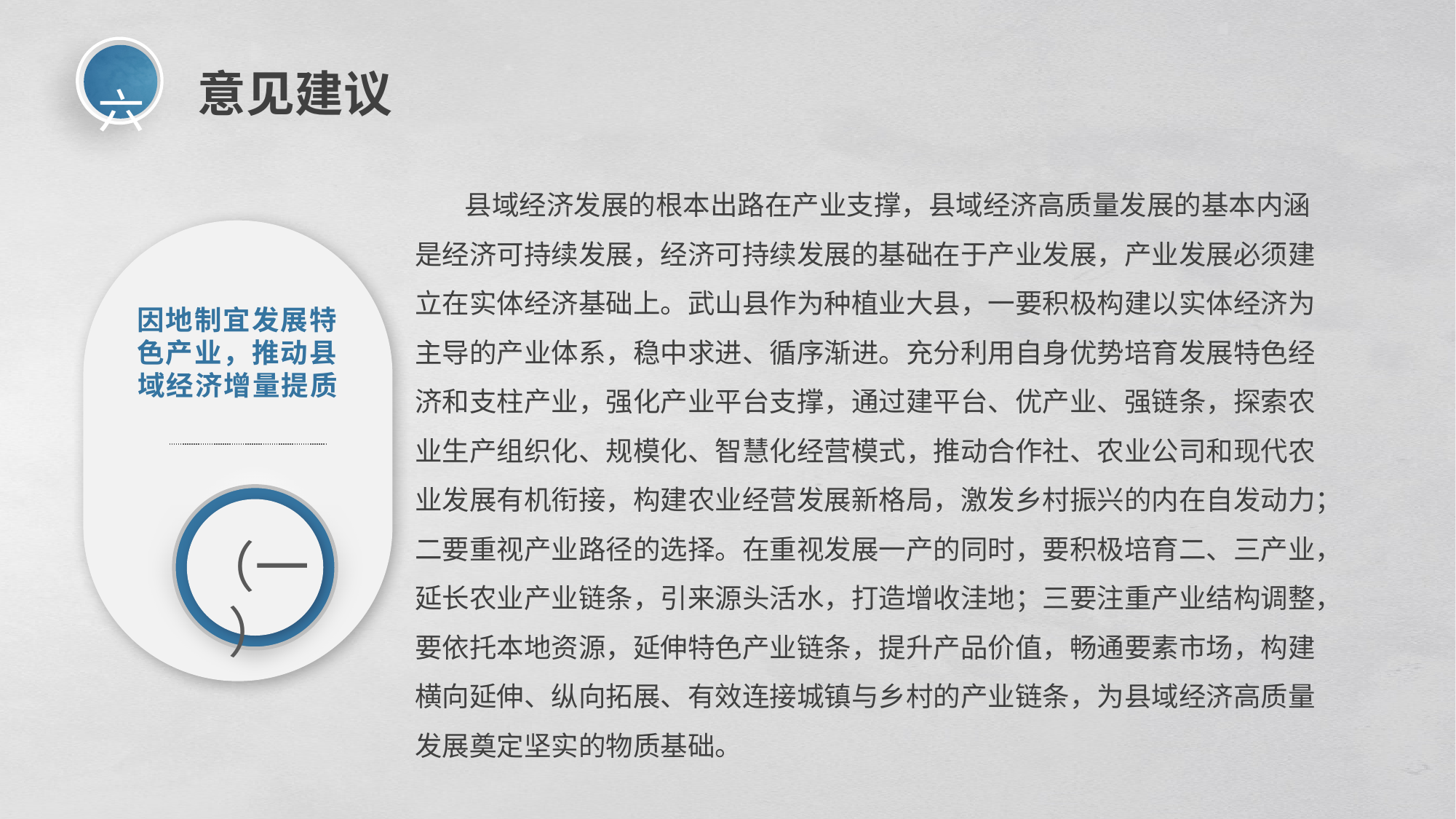

六

意见建议
       县域经济发展的根本出路在产业支撑，县域经济高质量发展的基本内涵是经济可持续发展，经济可持续发展的基础在于产业发展，产业发展必须建立在实体经济基础上。武山县作为种植业大县，一要积极构建以实体经济为主导的产业体系，稳中求进、循序渐进。充分利用自身优势培育发展特色经济和支柱产业，强化产业平台支撑，通过建平台、优产业、强链条，探索农业生产组织化、规模化、智慧化经营模式，推动合作社、农业公司和现代农业发展有机衔接，构建农业经营发展新格局，激发乡村振兴的内在自发动力；二要重视产业路径的选择。在重视发展一产的同时，要积极培育二、三产业，延长农业产业链条，引来源头活水，打造增收洼地；三要注重产业结构调整，要依托本地资源，延伸特色产业链条，提升产品价值，畅通要素市场，构建横向延伸、纵向拓展、有效连接城镇与乡村的产业链条，为县域经济高质量发展奠定坚实的物质基础。

因地制宜发展特色产业，推动县域经济增量提质

（一）